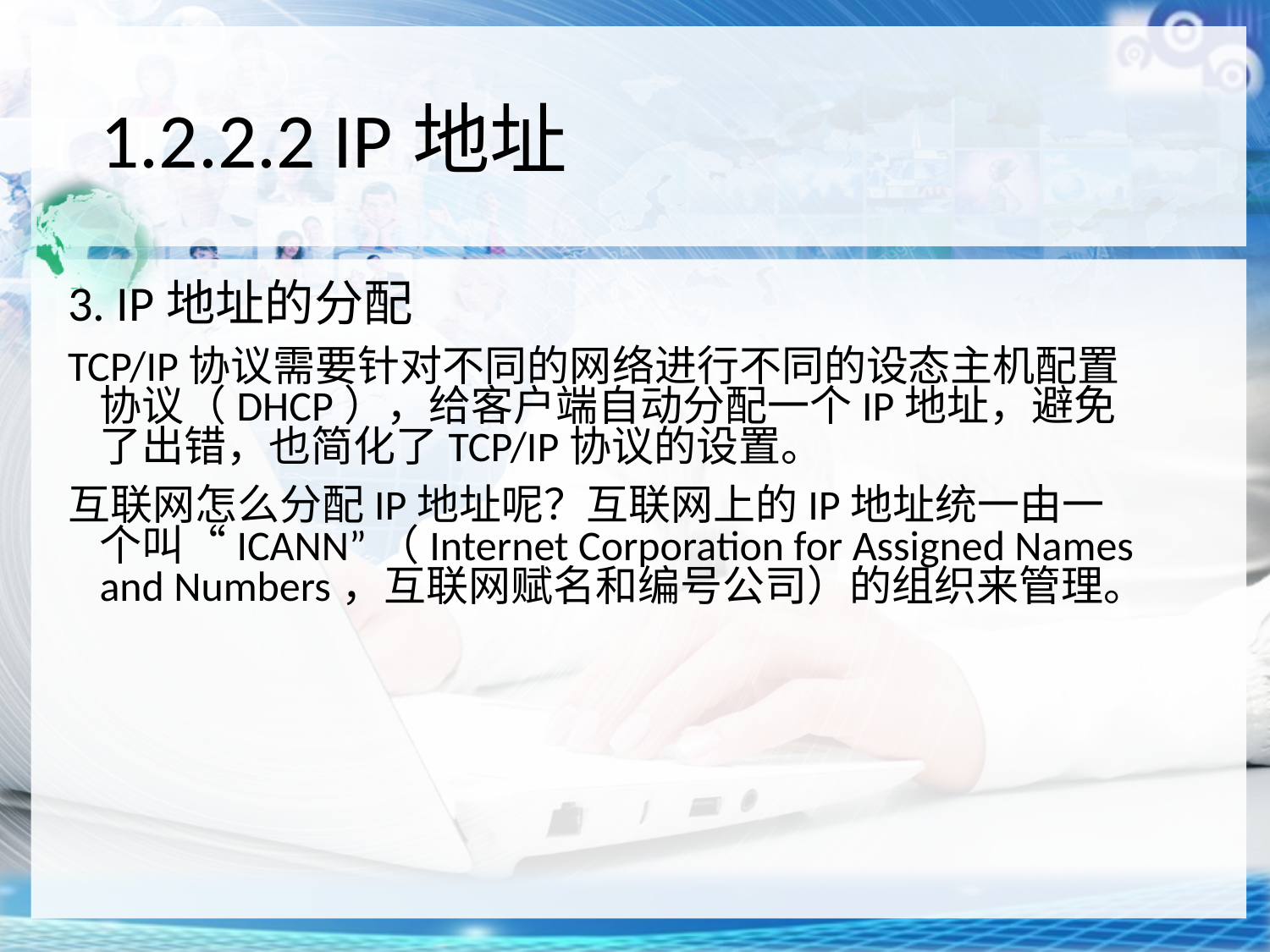

# 1.2.2.2 IP地址
3. IP地址的分配
TCP/IP协议需要针对不同的网络进行不同的设态主机配置协议（DHCP），给客户端自动分配一个IP地址，避免了出错，也简化了TCP/IP协议的设置。
互联网怎么分配IP地址呢？互联网上的IP地址统一由一个叫“ICANN”（Internet Corporation for Assigned Names and Numbers，互联网赋名和编号公司）的组织来管理。